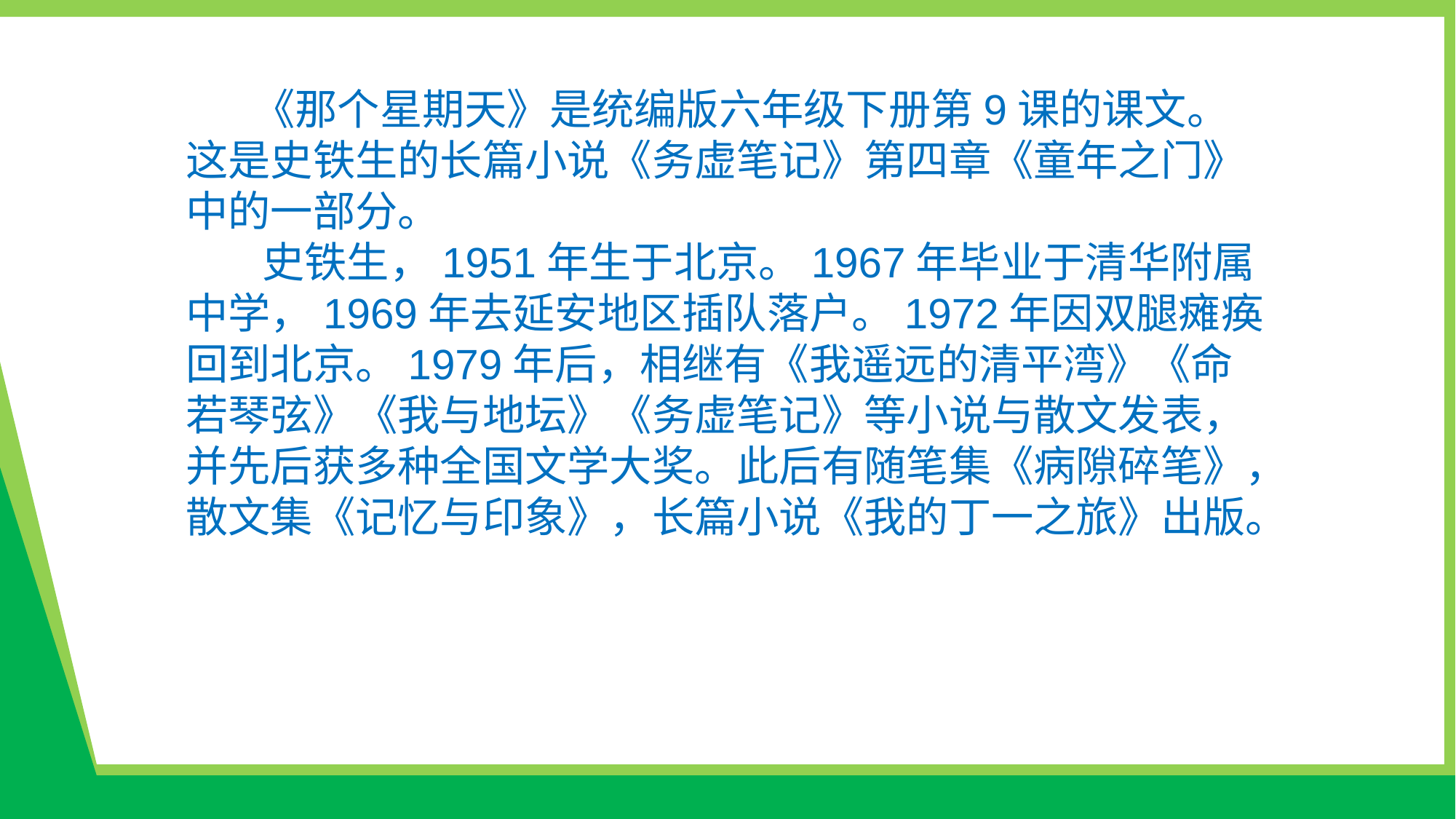

《那个星期天》是统编版六年级下册第9课的课文。这是史铁生的长篇小说《务虚笔记》第四章《童年之门》中的一部分。
       史铁生，1951年生于北京。1967年毕业于清华附属中学，1969年去延安地区插队落户。1972年因双腿瘫痪回到北京。1979年后，相继有《我遥远的清平湾》《命若琴弦》《我与地坛》《务虚笔记》等小说与散文发表，并先后获多种全国文学大奖。此后有随笔集《病隙碎笔》，散文集《记忆与印象》，长篇小说《我的丁一之旅》出版。